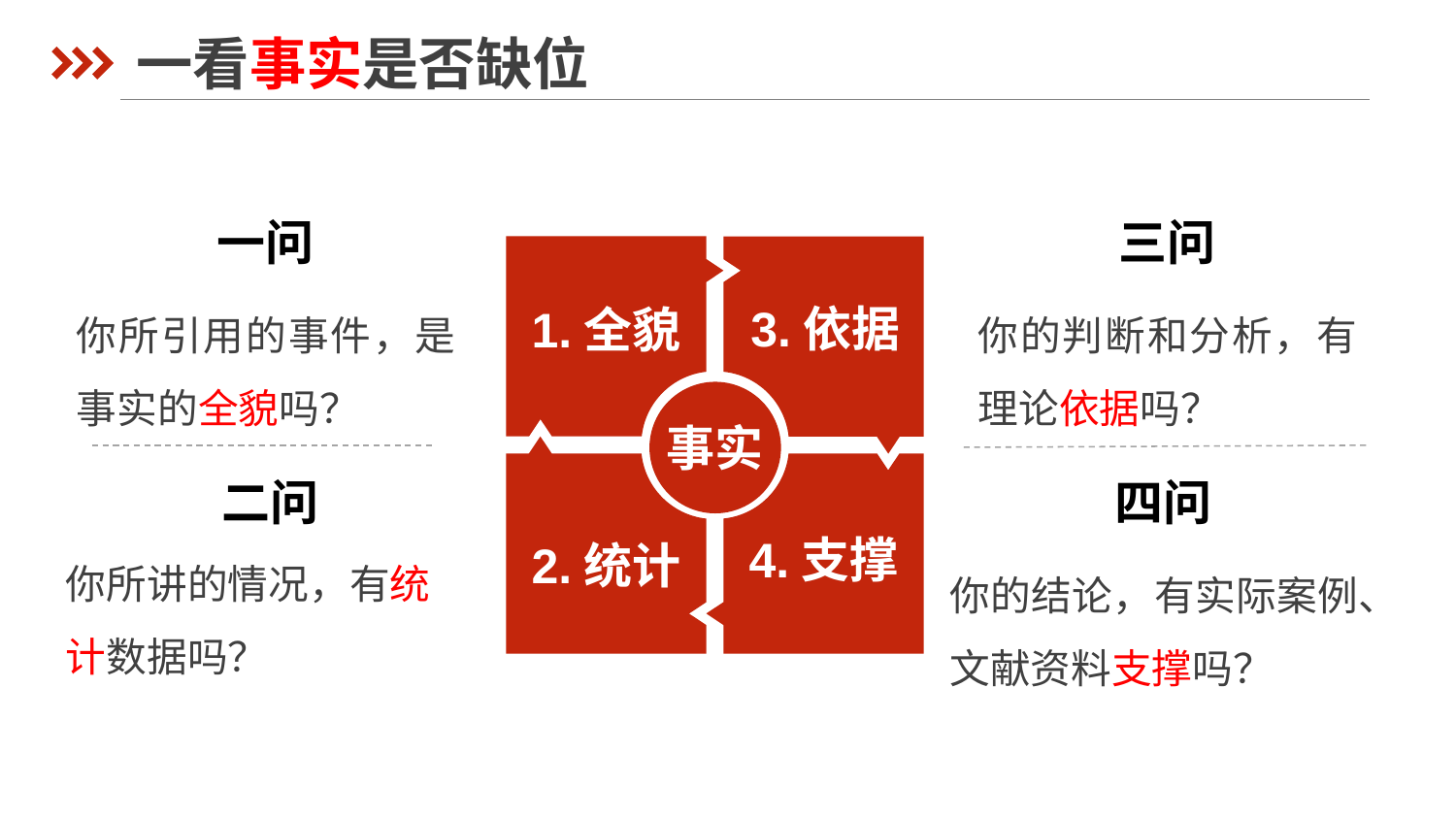

一看事实是否缺位

一问
你所引用的事件，是事实的全貌吗？
三问
你的判断和分析，有理论依据吗？

1.全貌

3.依据

2.统计

4.支撑

事实
二问
你所讲的情况，有统计数据吗？
四问
你的结论，有实际案例、文献资料支撑吗？